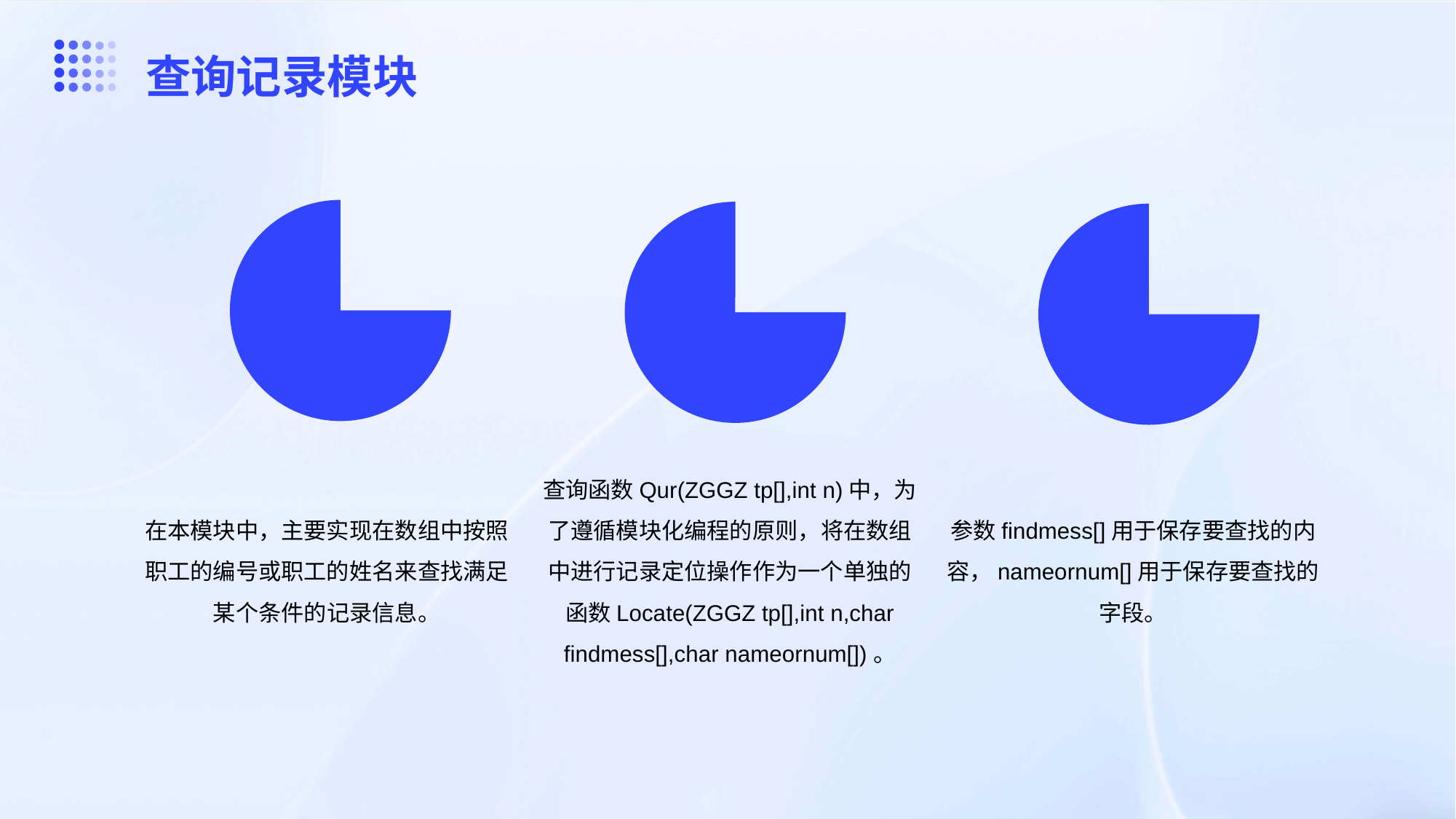

查询记录模块

在本模块中，主要实现在数组中按照职工的编号或职工的姓名来查找满足某个条件的记录信息。
查询函数Qur(ZGGZ tp[],int n)中，为了遵循模块化编程的原则，将在数组中进行记录定位操作作为一个单独的函数Locate(ZGGZ tp[],int n,char findmess[],char nameornum[])。
参数findmess[]用于保存要查找的内容，nameornum[]用于保存要查找的字段。